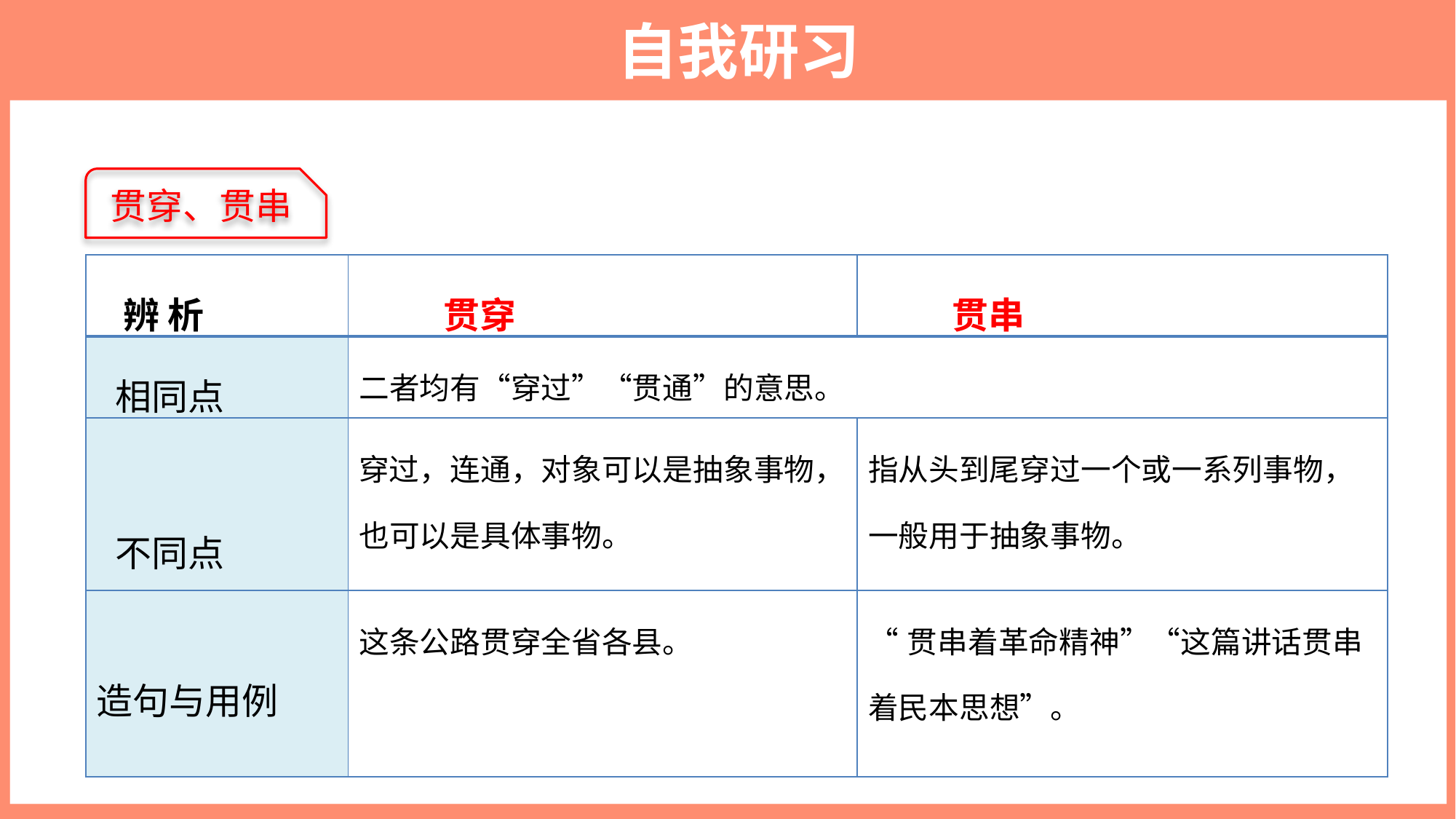

自我研习
贯穿、贯串
| 辨 析 | 贯穿 | 贯串 |
| --- | --- | --- |
| 相同点 | 二者均有“穿过”“贯通”的意思。 |  |
| 不同点 | 穿过，连通，对象可以是抽象事物，也可以是具体事物。 | 指从头到尾穿过一个或一系列事物，一般用于抽象事物。 |
| 造句与用例 | 这条公路贯穿全省各县。 | “贯串着革命精神”“这篇讲话贯串着民本思想”。 |